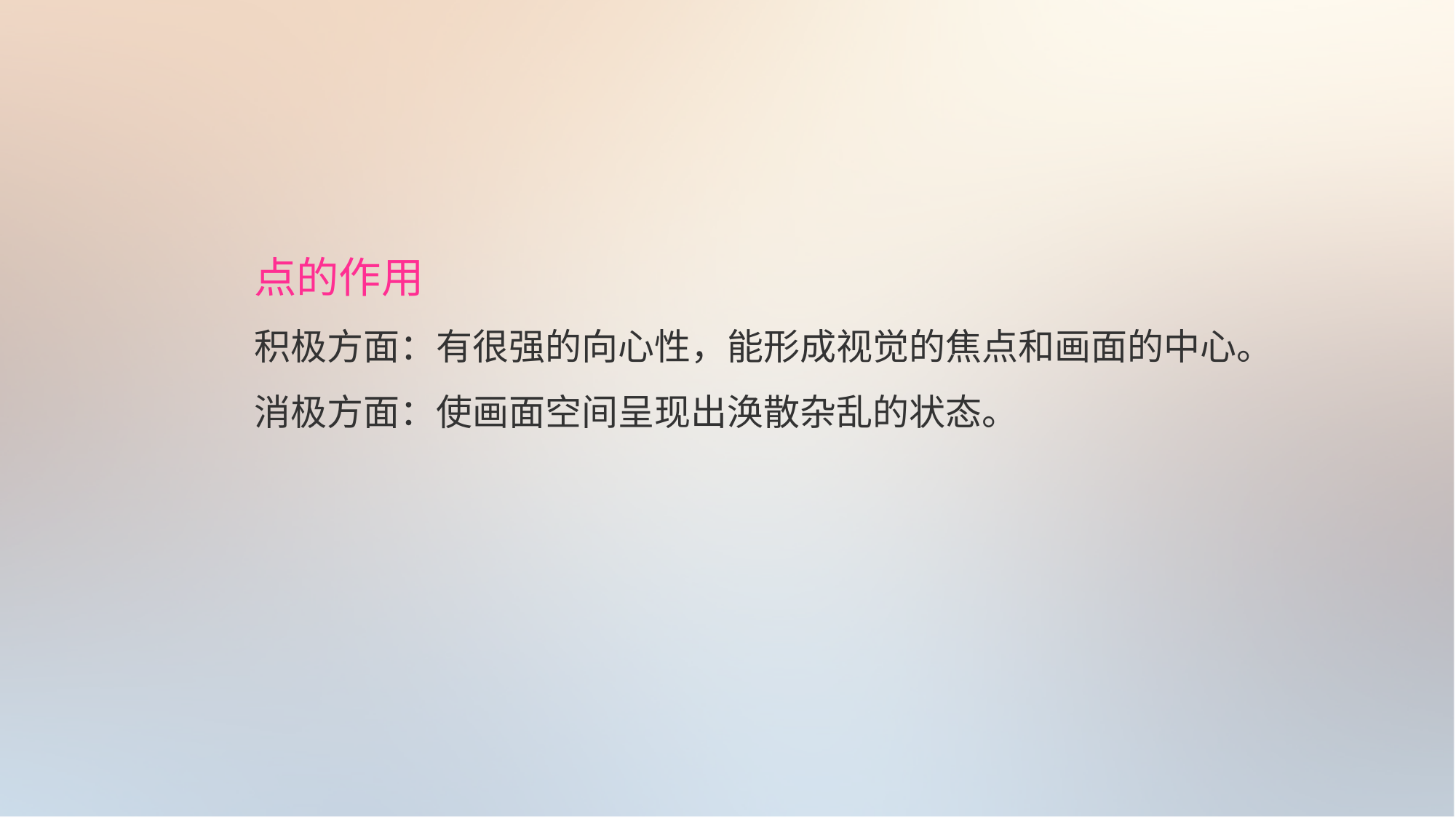

点的作用
积极方面：有很强的向心性，能形成视觉的焦点和画面的中心。
消极方面：使画面空间呈现出涣散杂乱的状态。